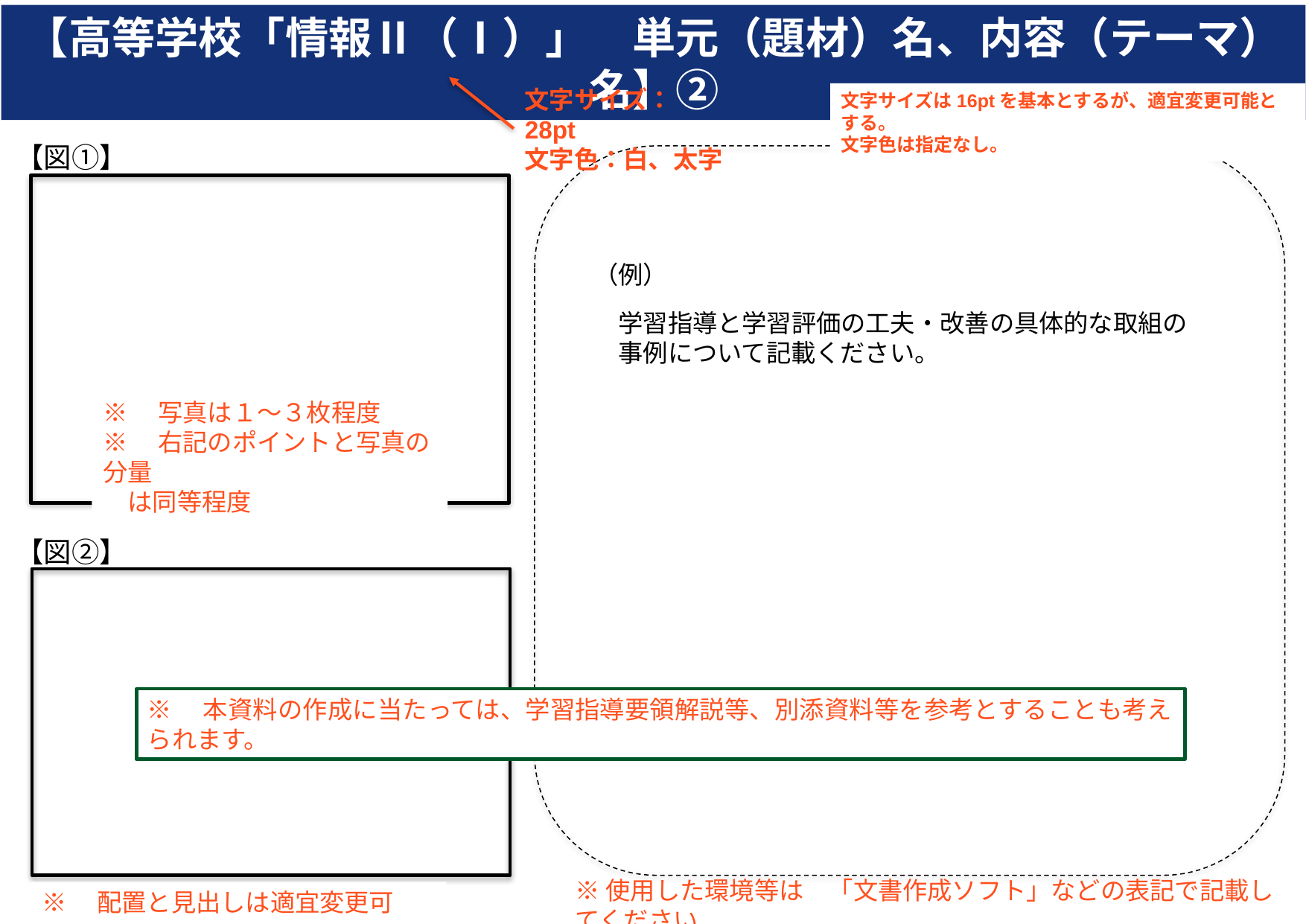

【高等学校「情報Ⅱ（Ⅰ）」　単元（題材）名、内容（テーマ）名】②
文字サイズ：28pt
文字色：白、太字
文字サイズは16ptを基本とするが、適宜変更可能とする。
文字色は指定なし。
【図①】

（例）
学習指導と学習評価の工夫・改善の具体的な取組の事例について記載ください。
※　写真は１～３枚程度
※　右記のポイントと写真の分量
　は同等程度
【図②】

※　本資料の作成に当たっては、学習指導要領解説等、別添資料等を参考とすることも考えられます。
※使用した環境等は　「文書作成ソフト」などの表記で記載してください
※　配置と見出しは適宜変更可